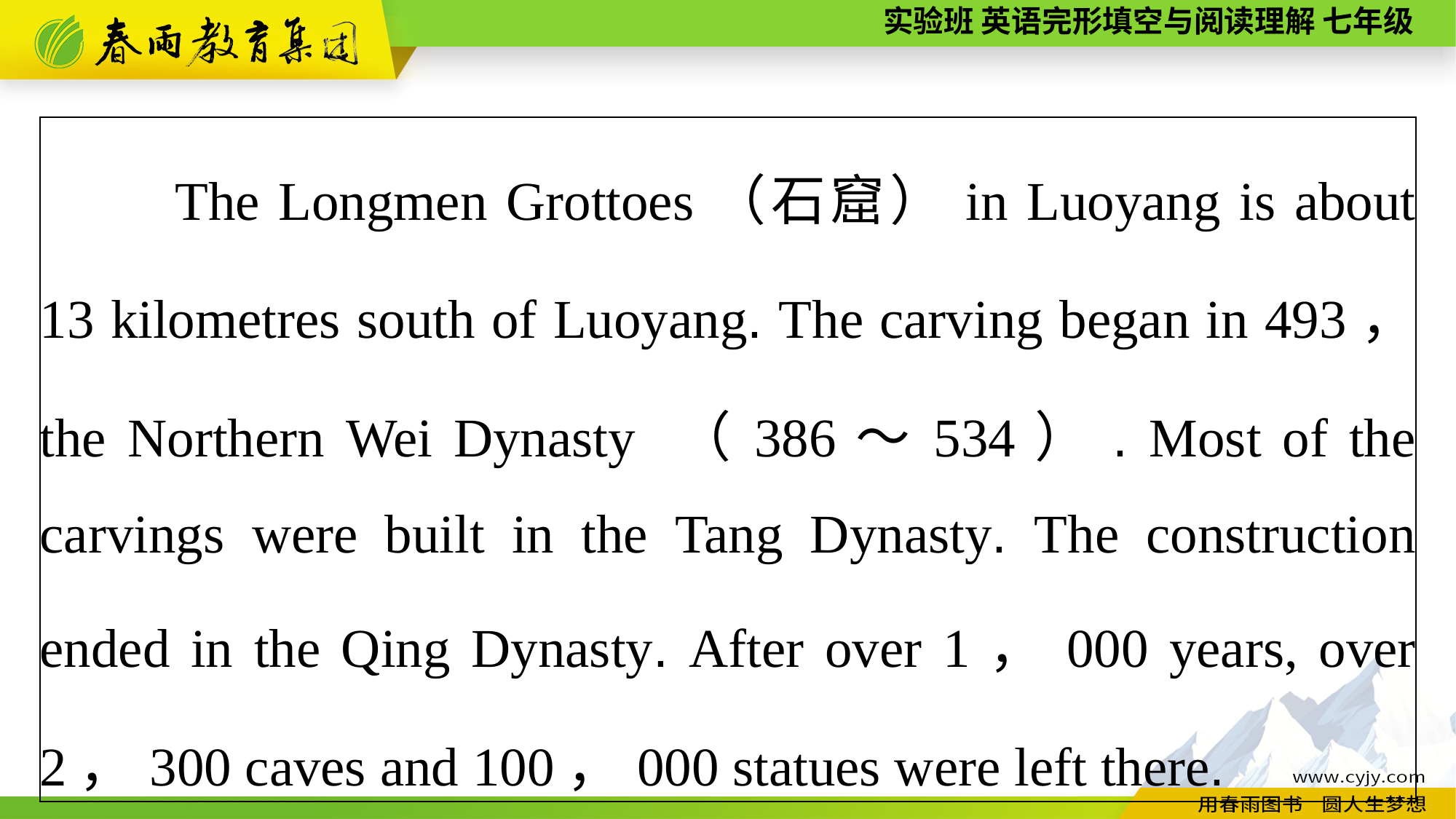

| The Longmen Grottoes（石窟）in Luoyang is about 13 kilometres south of Luoyang. The carving began in 493， the Northern Wei Dynasty （386～534）. Most of the carvings were built in the Tang Dynasty. The construction ended in the Qing Dynasty. After over 1，000 years, over 2，300 caves and 100，000 statues were left there. |
| --- |